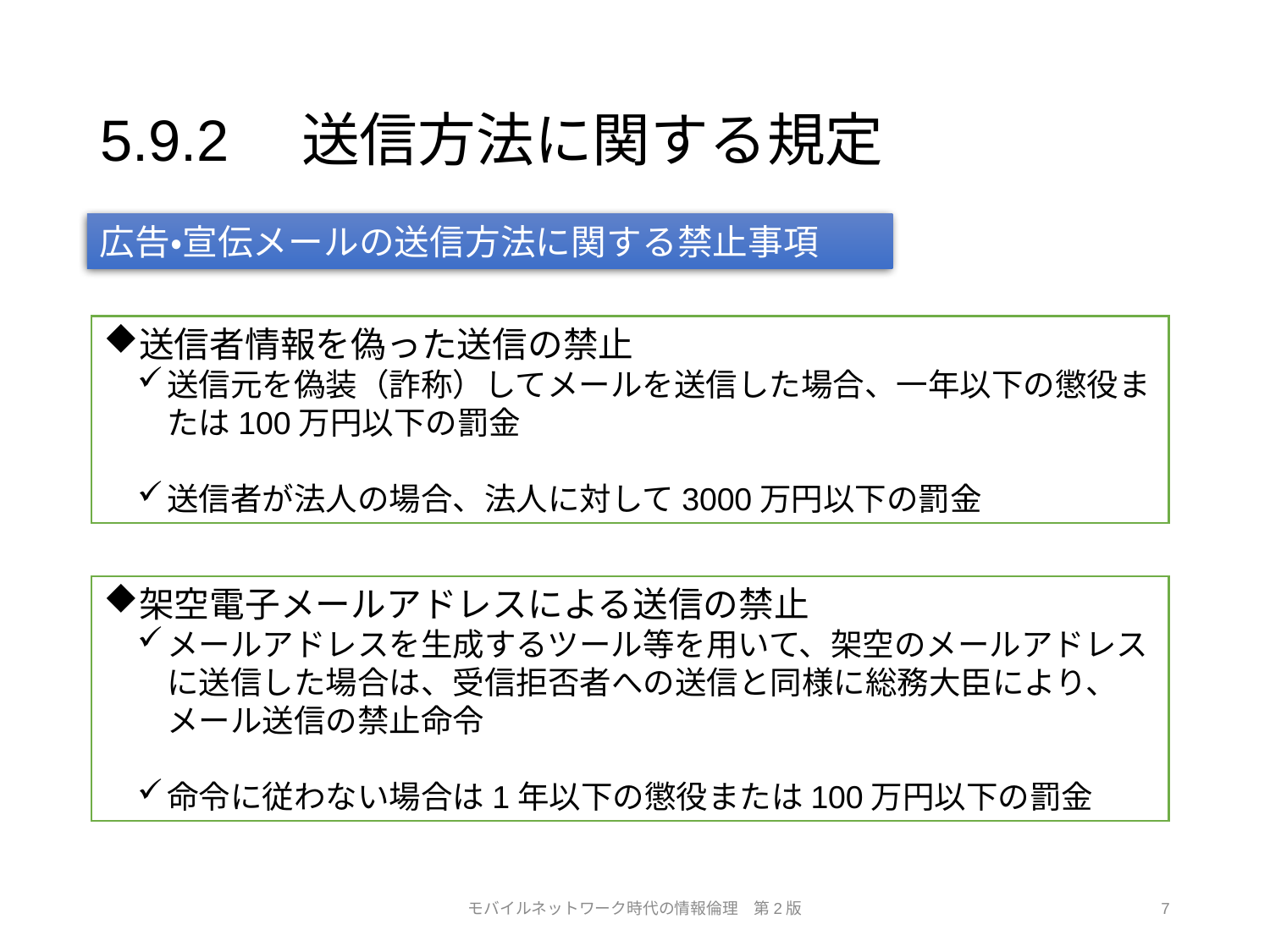

# 5.9.2　送信方法に関する規定
広告・宣伝メールの送信方法に関する禁止事項
送信者情報を偽った送信の禁止
送信元を偽装（詐称）してメールを送信した場合、一年以下の懲役または100万円以下の罰金

送信者が法人の場合、法人に対して3000万円以下の罰金
架空電子メールアドレスによる送信の禁止
メールアドレスを生成するツール等を用いて、架空のメールアドレスに送信した場合は、受信拒否者への送信と同様に総務大臣により、メール送信の禁止命令

命令に従わない場合は1年以下の懲役または100万円以下の罰金
モバイルネットワーク時代の情報倫理　第2版
7